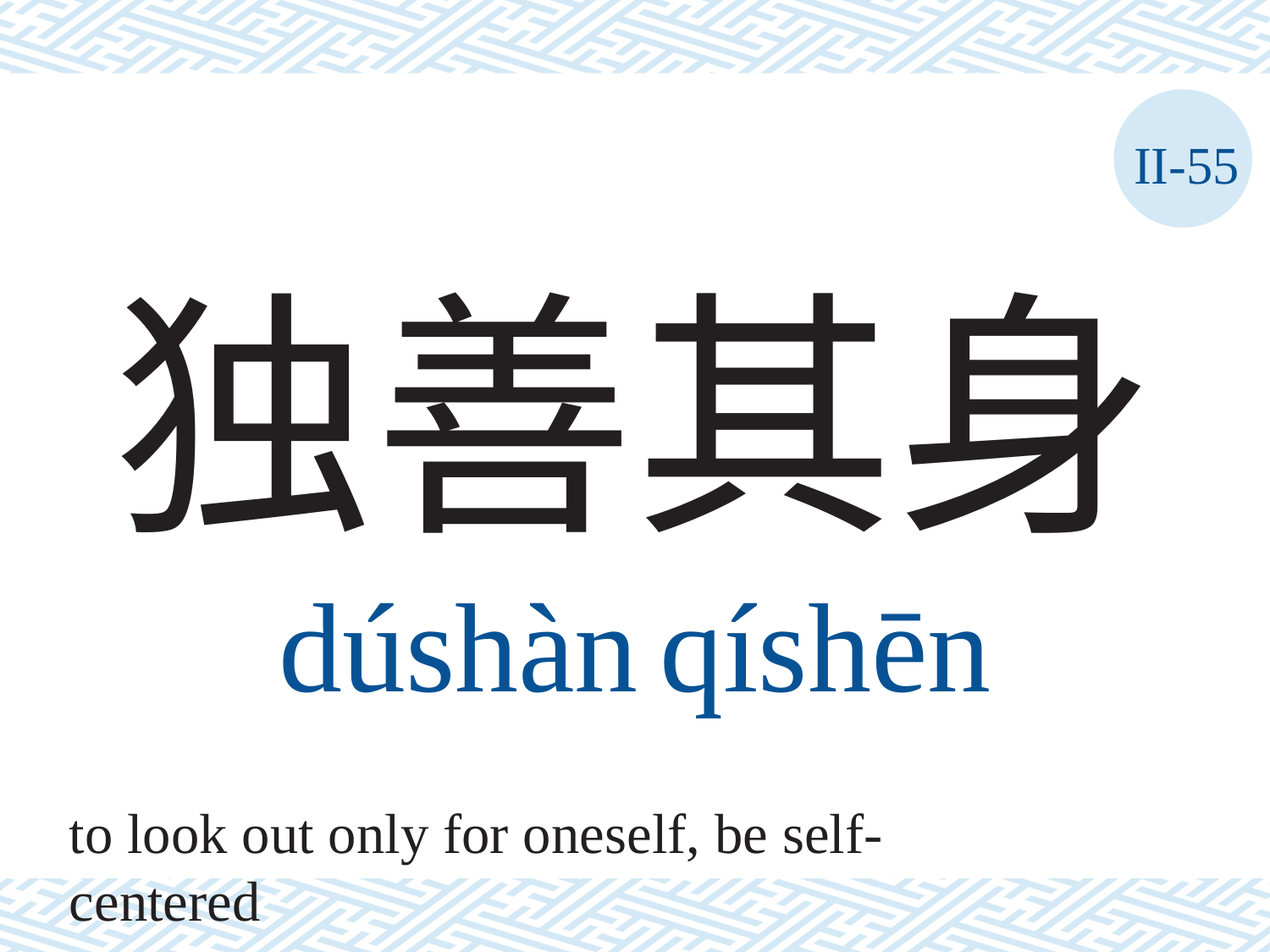

II-55
# 独善其身 dúshàn	qíshēn
to look out only for oneself, be self-centered